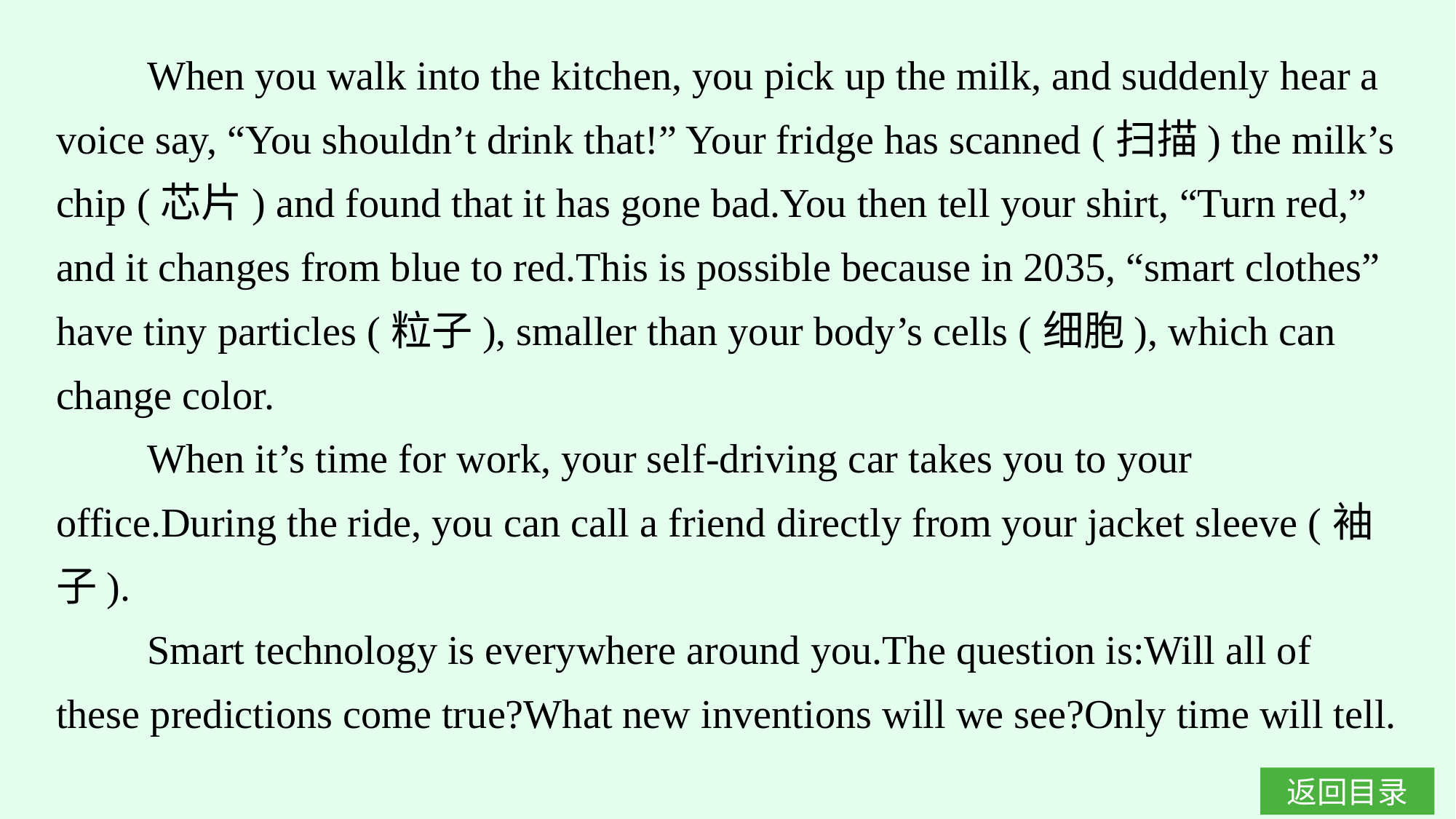

When you walk into the kitchen, you pick up the milk, and suddenly hear a voice say, “You shouldn’t drink that!” Your fridge has scanned (扫描) the milk’s chip (芯片) and found that it has gone bad.You then tell your shirt, “Turn red,” and it changes from blue to red.This is possible because in 2035, “smart clothes” have tiny particles (粒子), smaller than your body’s cells (细胞), which can change color.
When it’s time for work, your self-driving car takes you to your office.During the ride, you can call a friend directly from your jacket sleeve (袖子).
Smart technology is everywhere around you.The question is:Will all of these predictions come true?What new inventions will we see?Only time will tell.